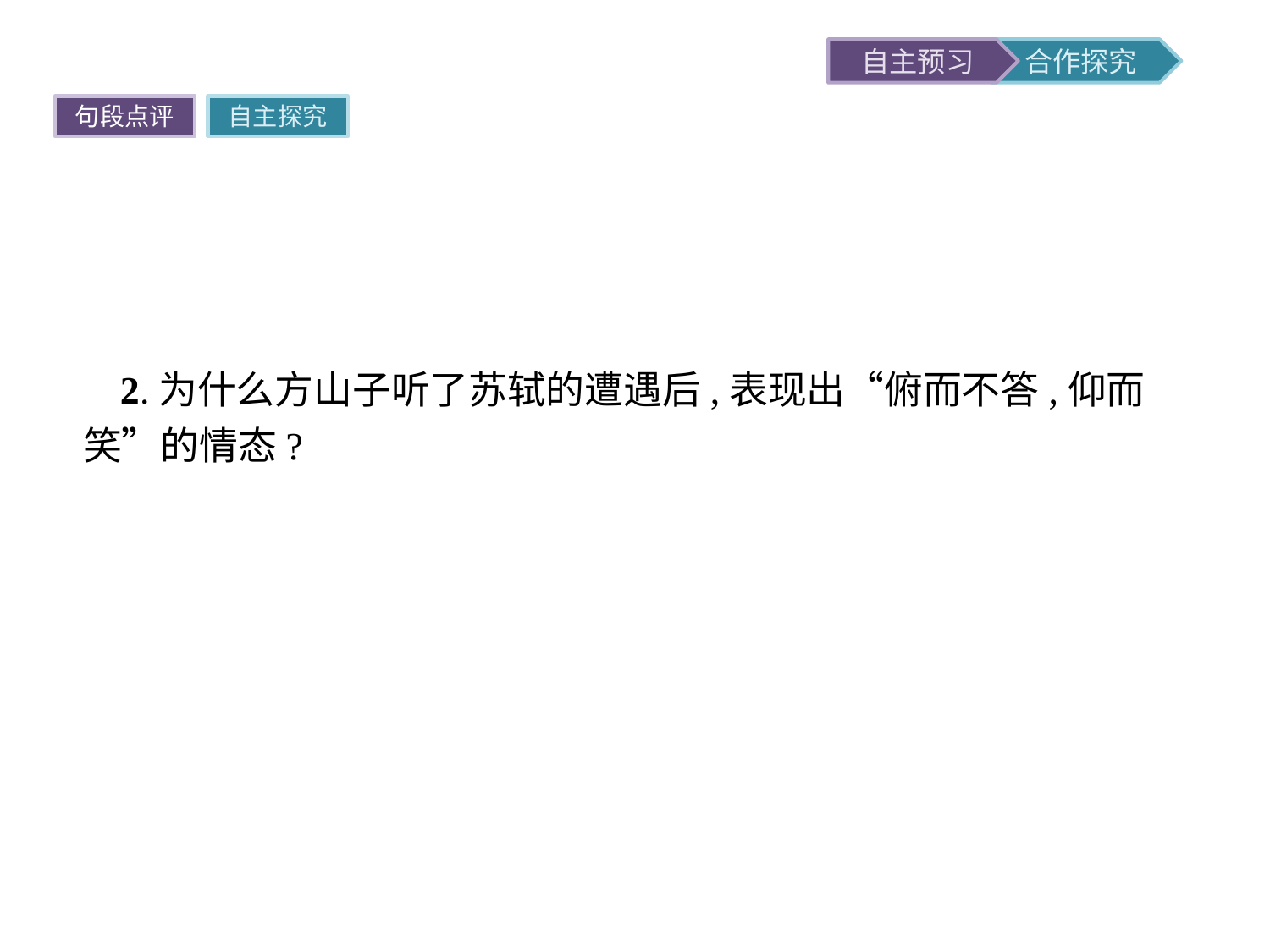

句段点评
自主探究
2.为什么方山子听了苏轼的遭遇后,表现出“俯而不答,仰而笑”的情态?
提示表现了方山子对黑暗腐败的世道的熟悉,因为他是过来人,所以见怪不怪;又极含蓄地表现了他对作者的理解、同情以及对打击诬蔑苏轼的那些奸邪小人的蔑视。